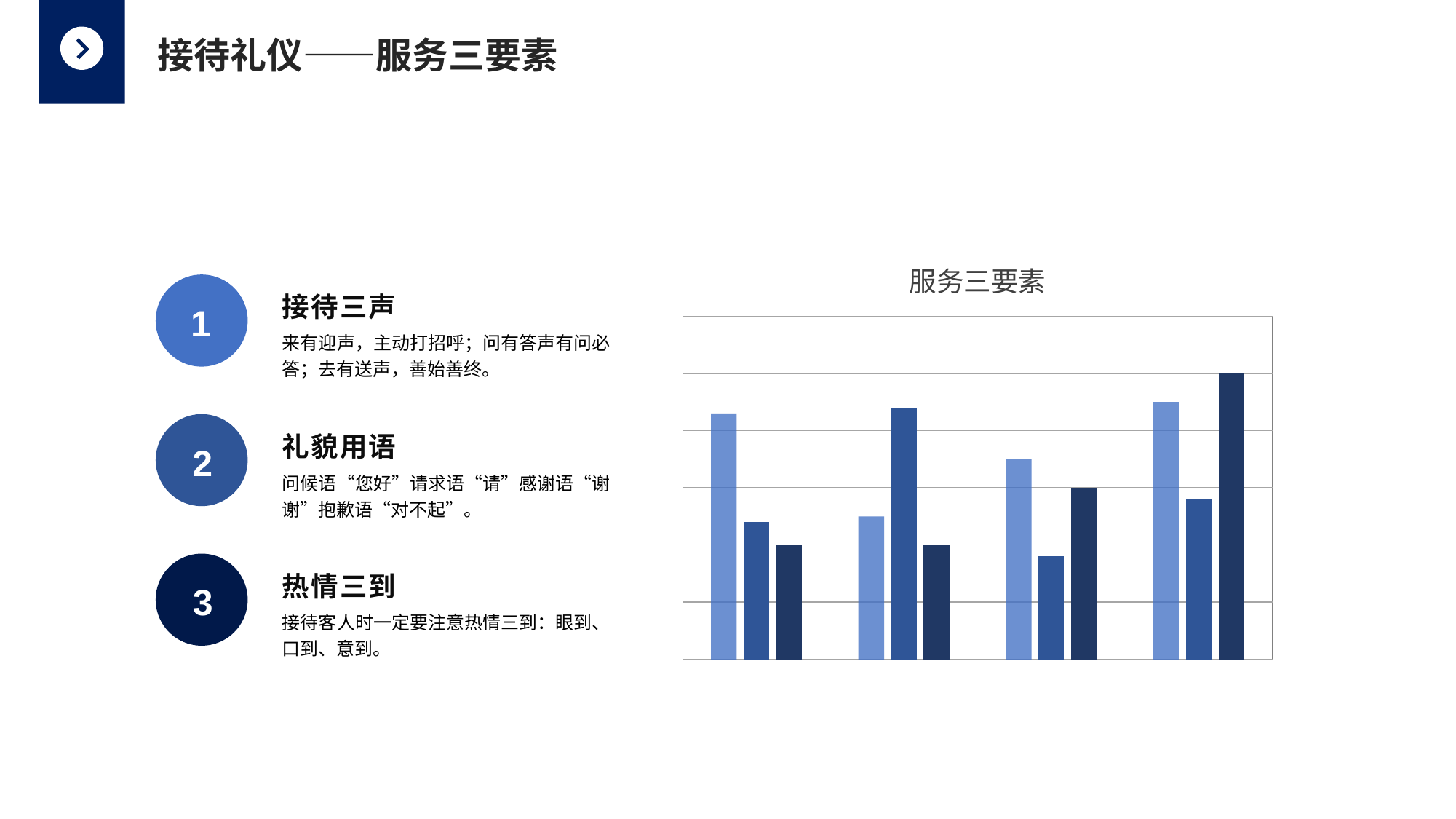

接待礼仪——服务三要素

### Chart: 服务三要素

| Category | 系列 1 | 系列 2 | 系列 3 |
|---|---|---|---|
| 类别 1 | 4.3 | 2.4 | 2.0 |
| 类别 2 | 2.5 | 4.4 | 2.0 |
| 类别 3 | 3.5 | 1.8 | 3.0 |
| 类别 4 | 4.5 | 2.8 | 5.0 |
接待三声

1
来有迎声，主动打招呼；问有答声有问必答；去有送声，善始善终。
礼貌用语

2
问候语“您好”请求语“请”感谢语“谢谢”抱歉语“对不起”。
热情三到

3
接待客人时一定要注意热情三到：眼到、口到、意到。